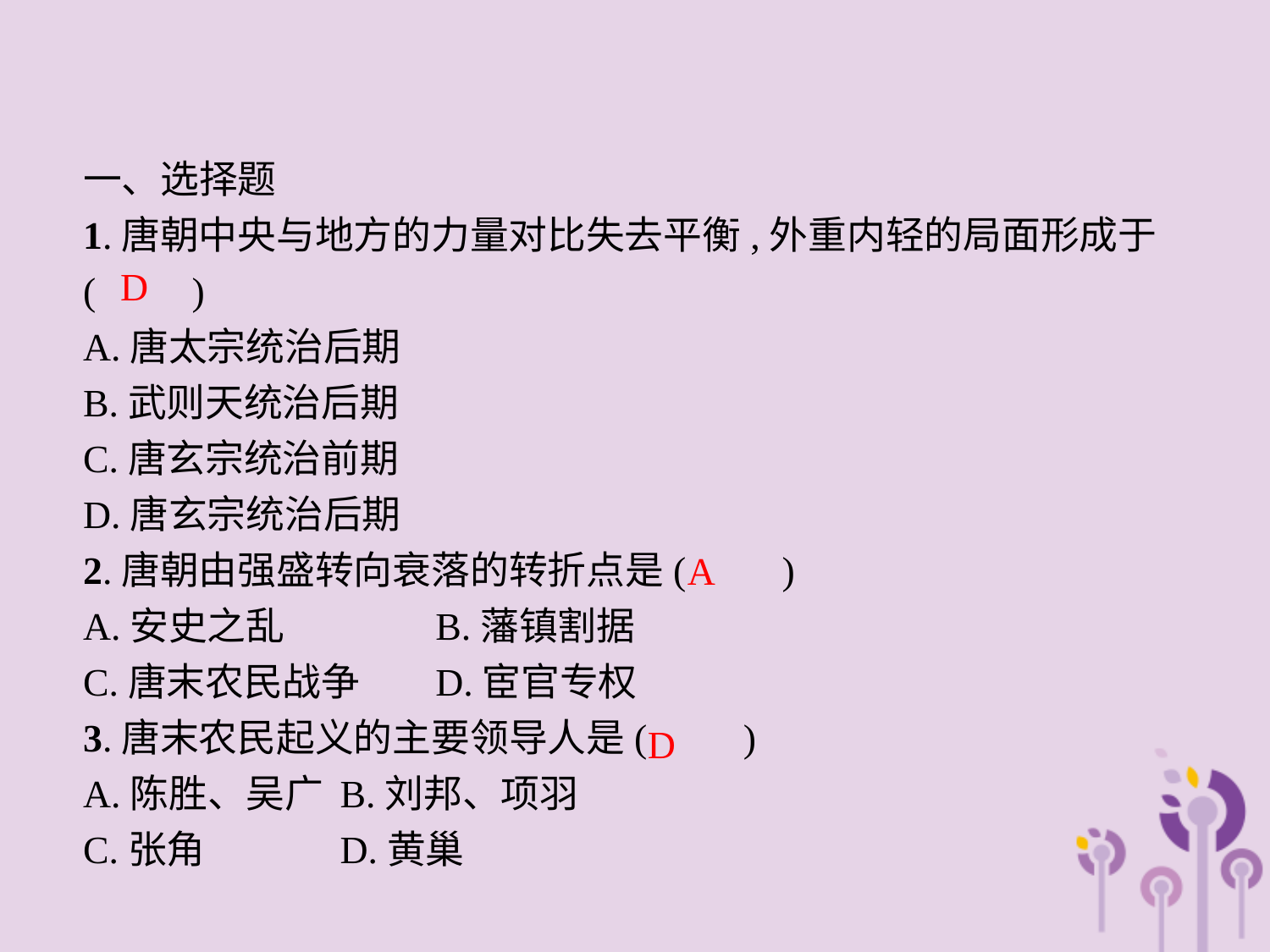

一、选择题
1.唐朝中央与地方的力量对比失去平衡,外重内轻的局面形成于(　　)
A.唐太宗统治后期
B.武则天统治后期
C.唐玄宗统治前期
D.唐玄宗统治后期
2.唐朝由强盛转向衰落的转折点是(　　)
A.安史之乱		B.藩镇割据
C.唐末农民战争	D.宦官专权
3.唐末农民起义的主要领导人是(　　)
A.陈胜、吴广	B.刘邦、项羽
C.张角		D.黄巢
D
A
D